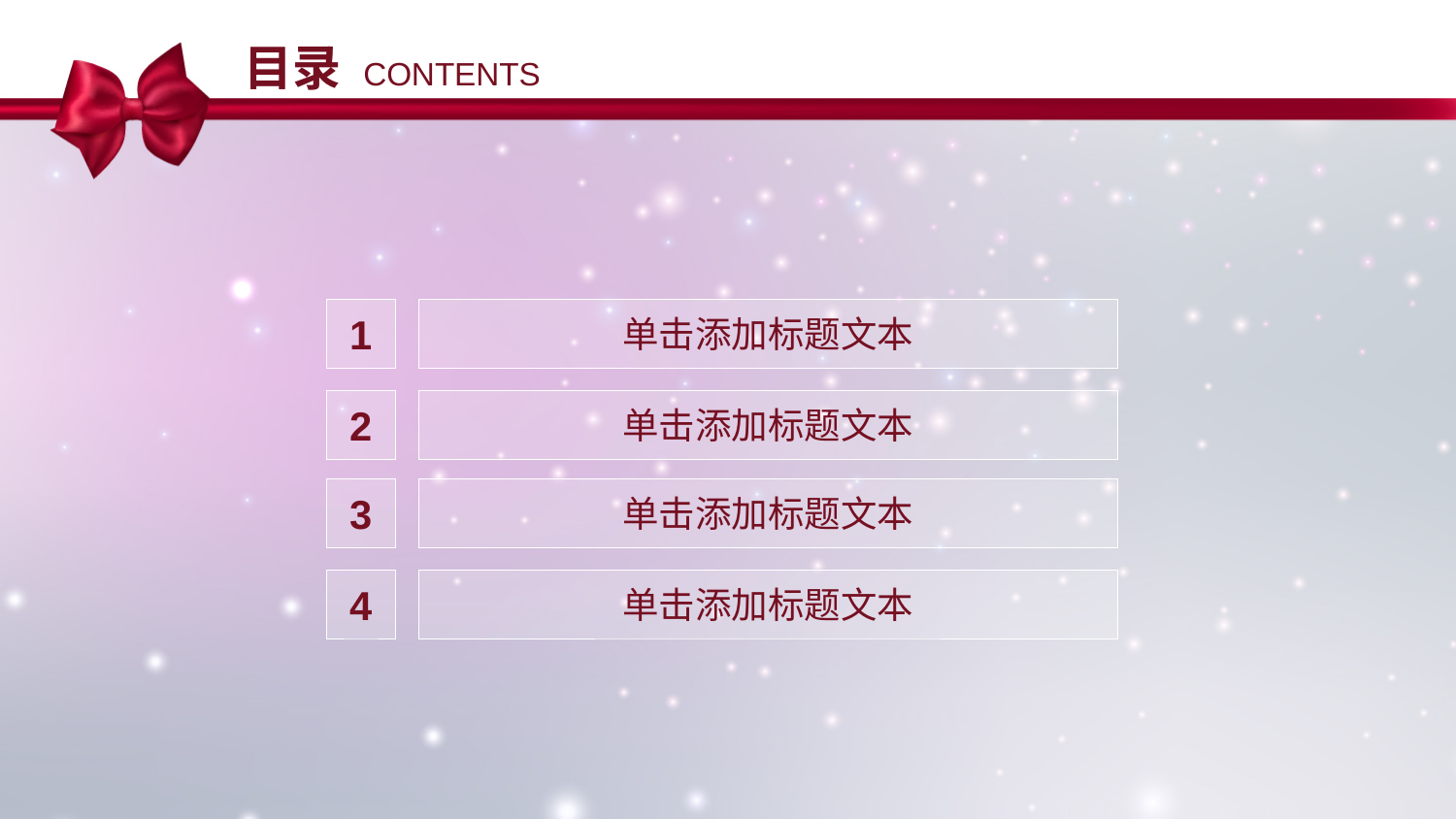

目录 CONTENTS
1
单击添加标题文本
2
单击添加标题文本
3
单击添加标题文本
4
单击添加标题文本